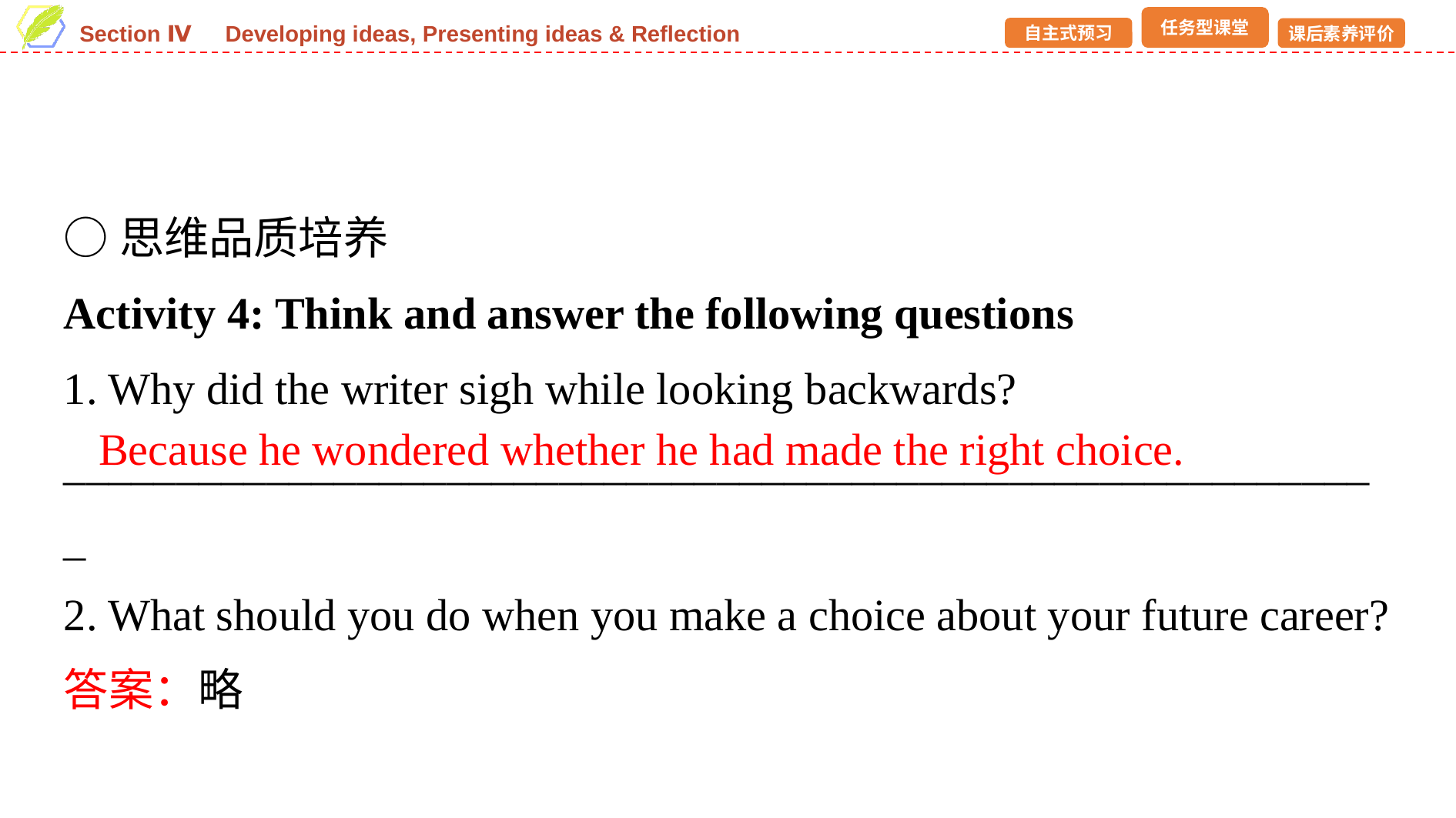

○思维品质培养
Activity 4: Think and answer the following questions
1. Why did the writer sigh while looking backwards?
___________________________________________________________
2. What should you do when you make a choice about your future career?
答案：略
Because he wondered whether he had made the right choice.